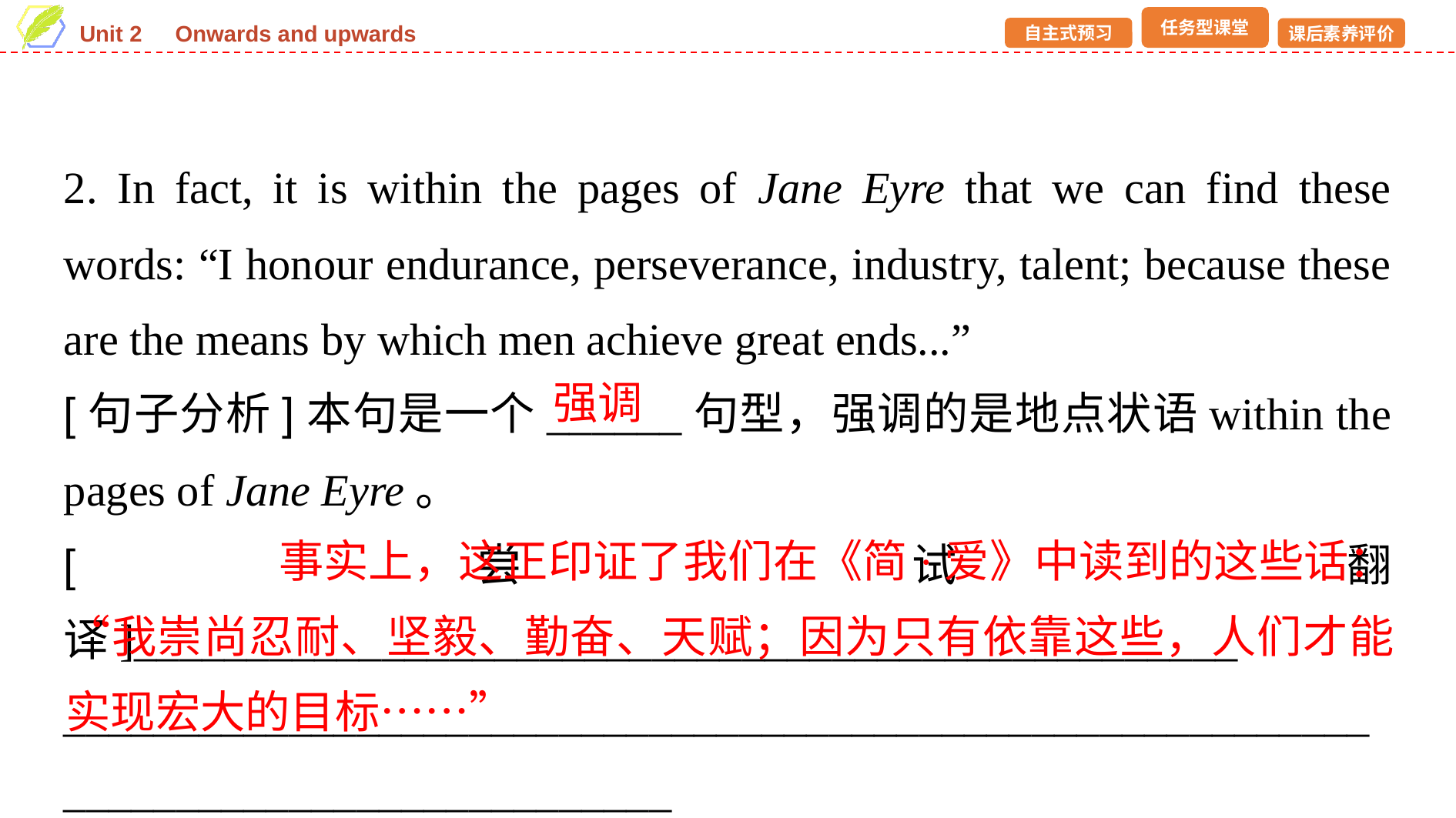

2. In fact, it is within the pages of Jane Eyre that we can find these words: “I honour endurance, perseverance, industry, talent; because these are the means by which men achieve great ends...”
[句子分析]本句是一个______句型，强调的是地点状语within the pages of Jane Eyre。
[尝试翻译]_________________________________________________
_____________________________________________________________________________________
强调
                    事实上，这正印证了我们在《简·爱》中读到的这些话：“我崇尚忍耐、坚毅、勤奋、天赋；因为只有依靠这些，人们才能实现宏大的目标……”